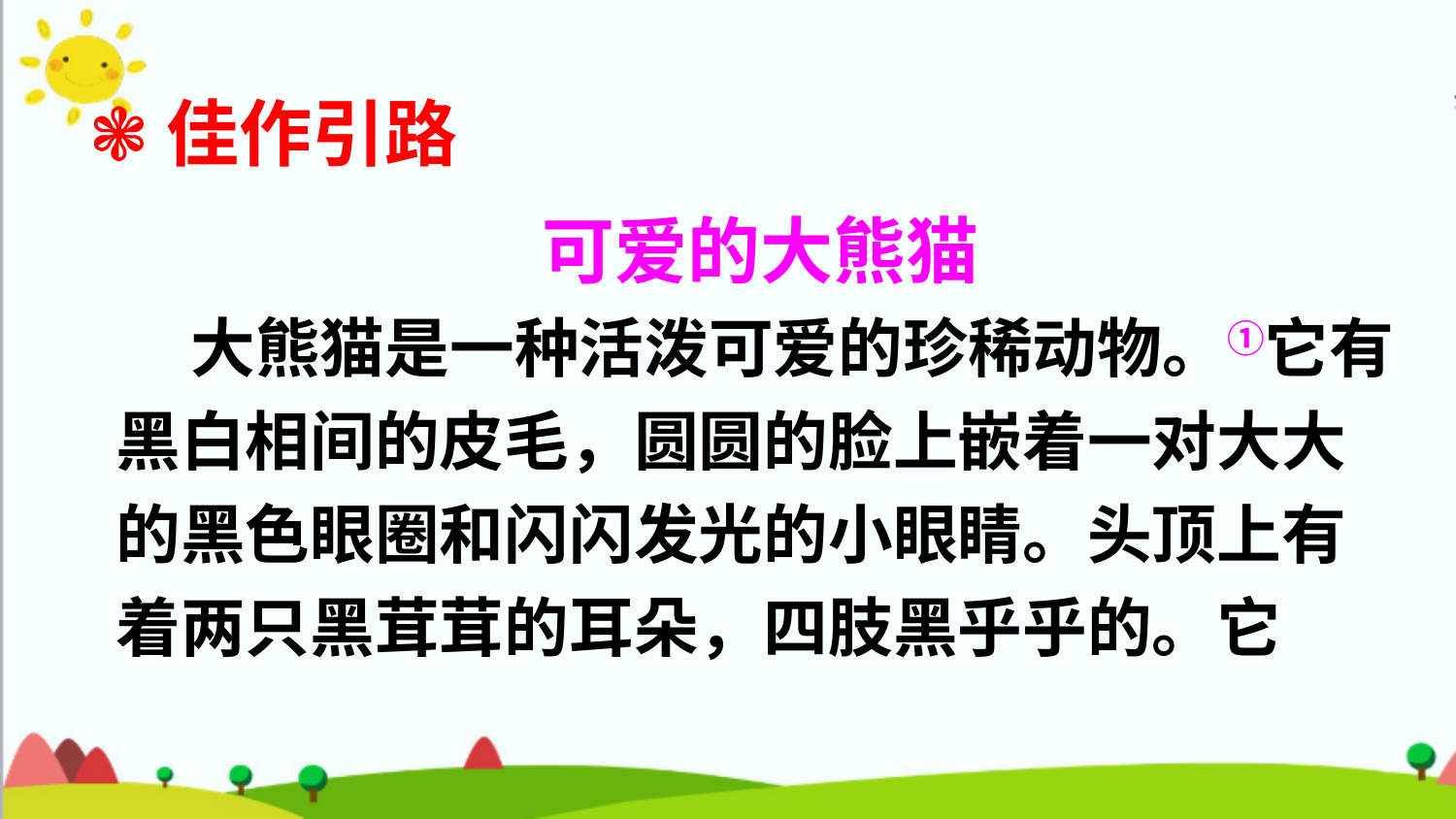

❃佳作引路
可爱的大熊猫
    大熊猫是一种活泼可爱的珍稀动物。①它有黑白相间的皮毛，圆圆的脸上嵌着一对大大的黑色眼圈和闪闪发光的小眼睛。头顶上有着两只黑茸茸的耳朵，四肢黑乎乎的。它